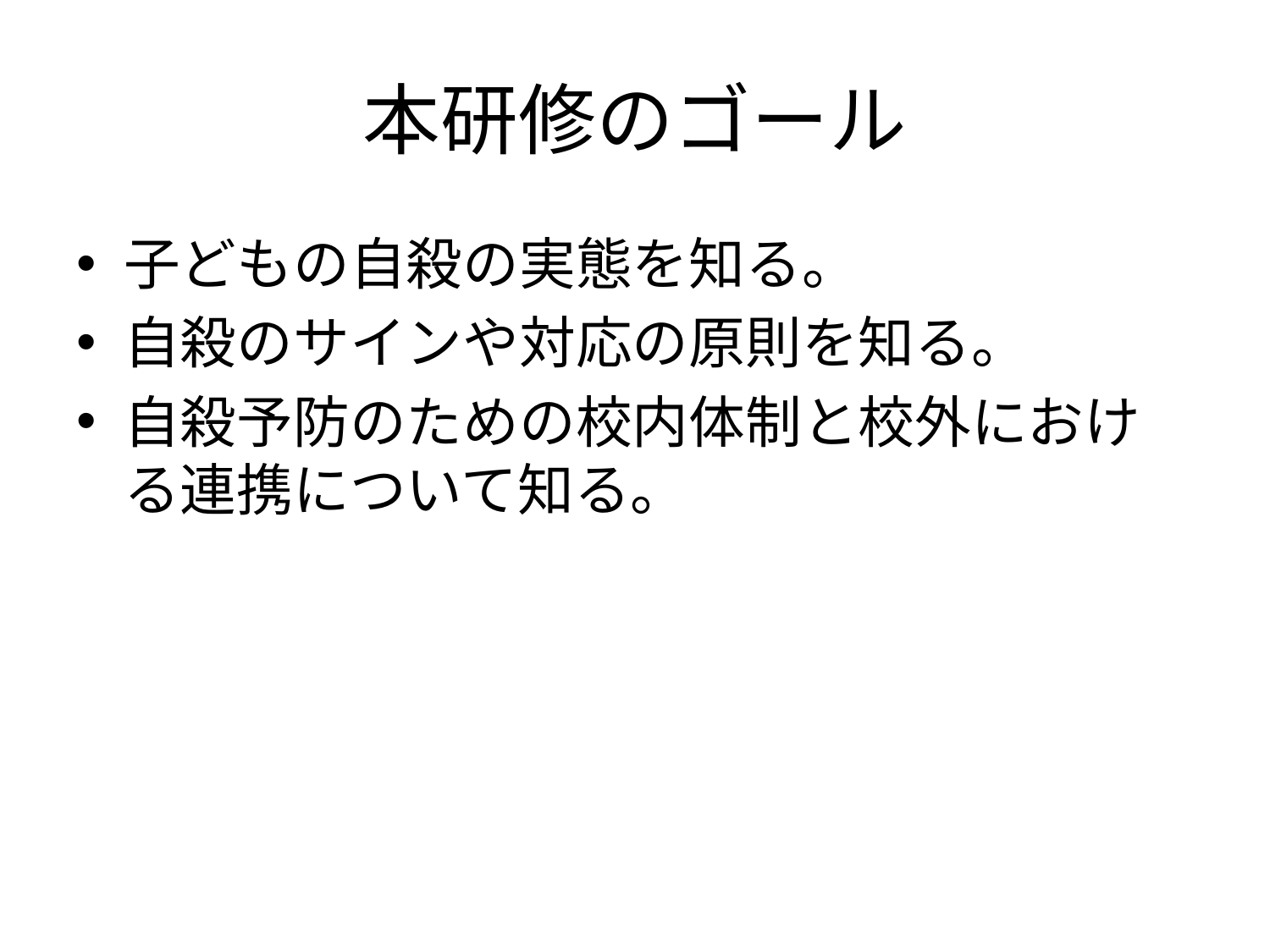

# 本研修のゴール
子どもの自殺の実態を知る。
自殺のサインや対応の原則を知る。
自殺予防のための校内体制と校外における連携について知る。